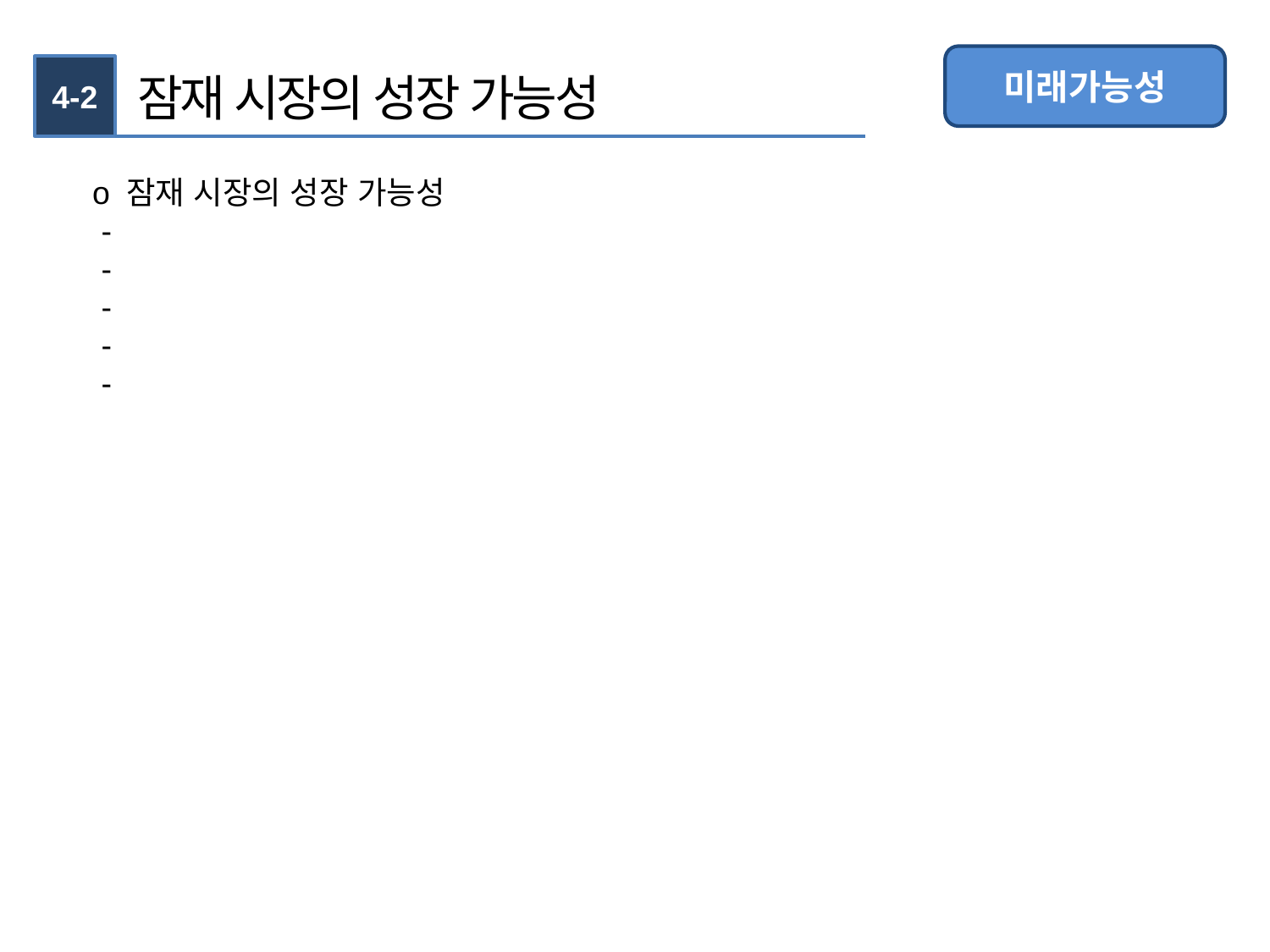

미래가능성
4-2
잠재 시장의 성장 가능성
o 잠재 시장의 성장 가능성
 -
 -
 -
 -
 -